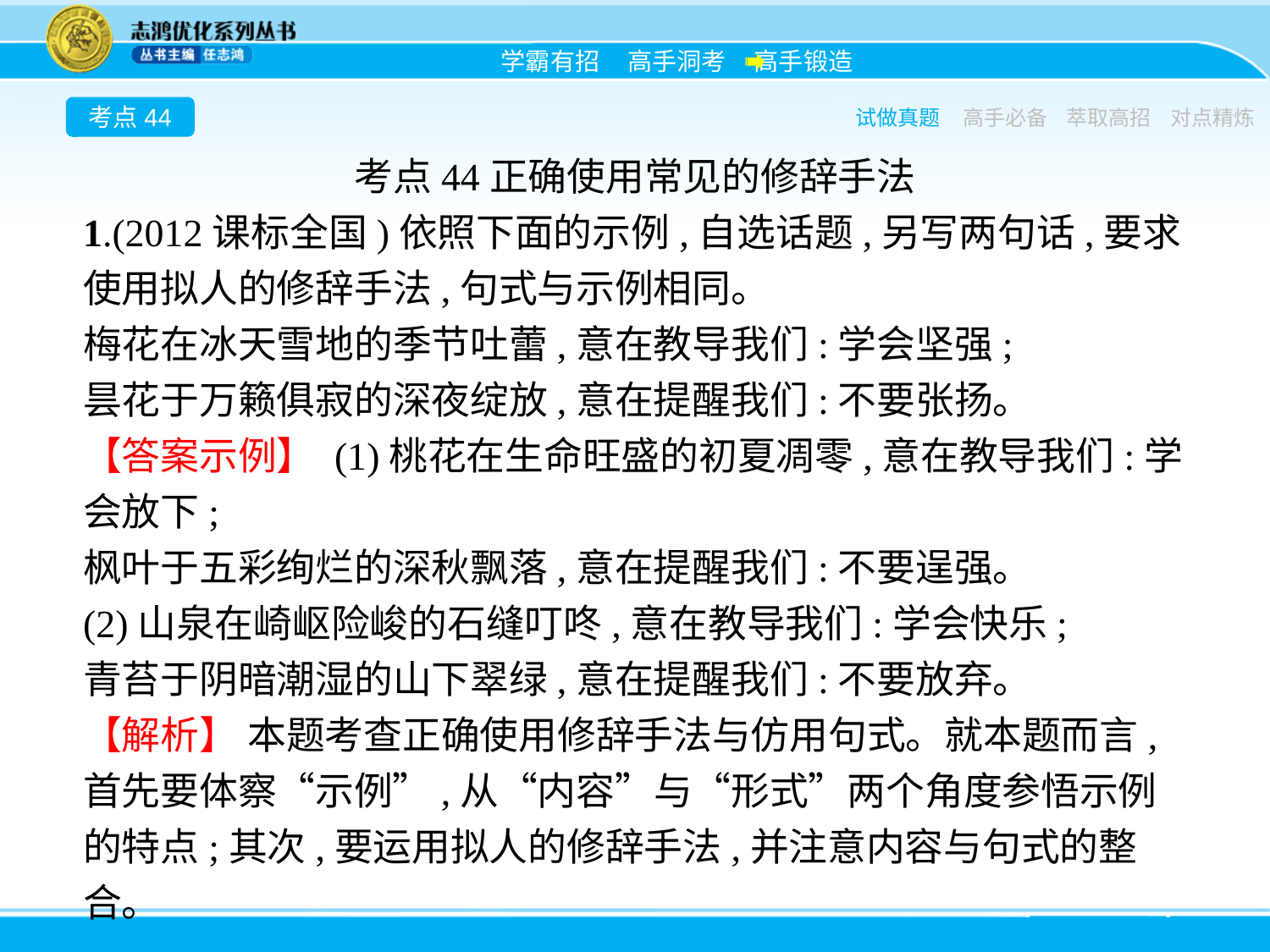

考点44
试做真题
高手必备
萃取高招
对点精炼
考点44正确使用常见的修辞手法
1.(2012课标全国)依照下面的示例,自选话题,另写两句话,要求使用拟人的修辞手法,句式与示例相同。
梅花在冰天雪地的季节吐蕾,意在教导我们:学会坚强;
昙花于万籁俱寂的深夜绽放,意在提醒我们:不要张扬。
【答案示例】 (1)桃花在生命旺盛的初夏凋零,意在教导我们:学会放下;
枫叶于五彩绚烂的深秋飘落,意在提醒我们:不要逞强。
(2)山泉在崎岖险峻的石缝叮咚,意在教导我们:学会快乐;
青苔于阴暗潮湿的山下翠绿,意在提醒我们:不要放弃。
【解析】 本题考查正确使用修辞手法与仿用句式。就本题而言,首先要体察“示例”,从“内容”与“形式”两个角度参悟示例的特点;其次,要运用拟人的修辞手法,并注意内容与句式的整合。